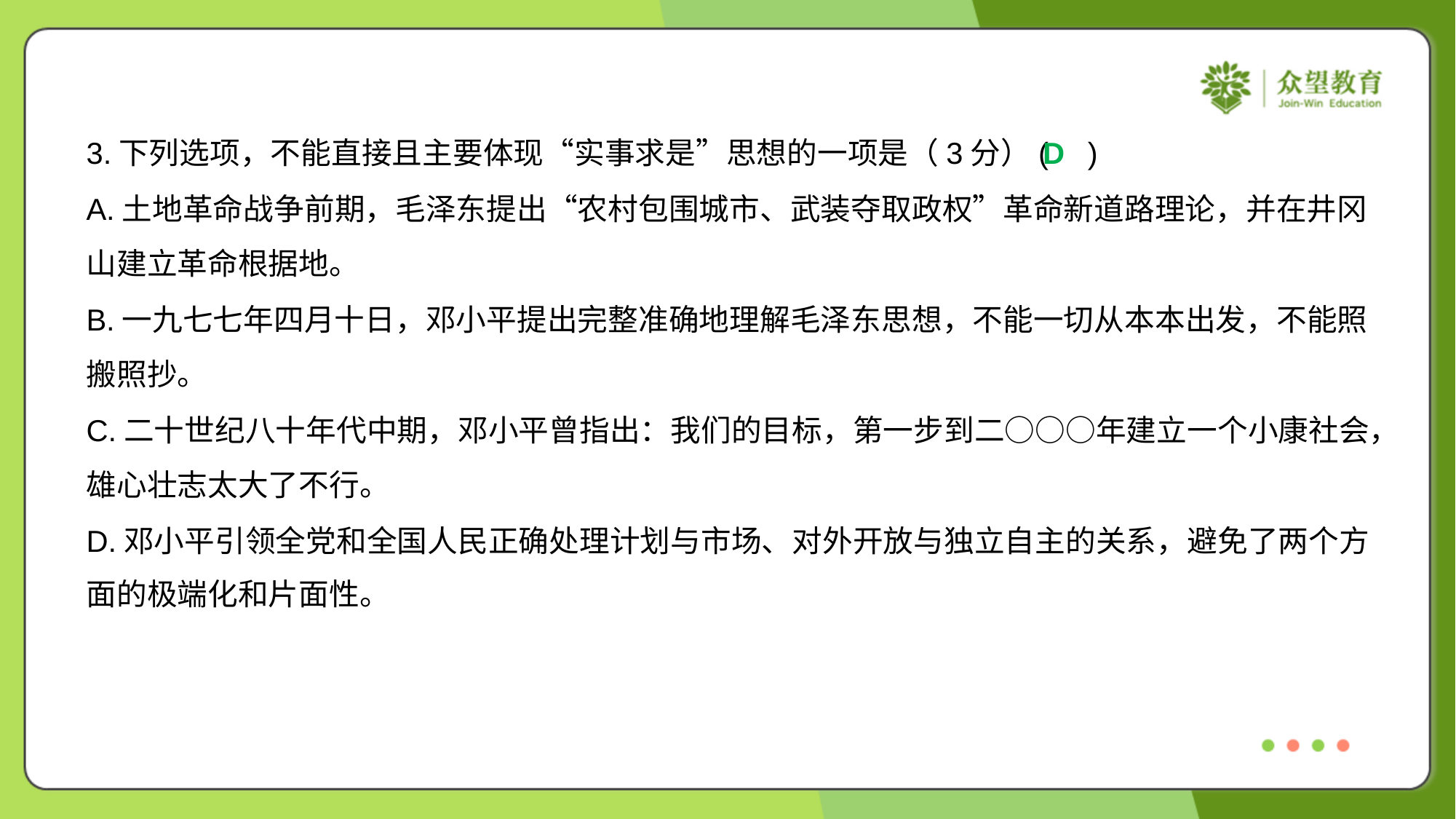

3.下列选项，不能直接且主要体现“实事求是”思想的一项是（3分）(     )
D
A.土地革命战争前期，毛泽东提出“农村包围城市、武装夺取政权”革命新道路理论，并在井冈
山建立革命根据地。
B.一九七七年四月十日，邓小平提出完整准确地理解毛泽东思想，不能一切从本本出发，不能照
搬照抄。
C.二十世纪八十年代中期，邓小平曾指出：我们的目标，第一步到二○○○年建立一个小康社会，
雄心壮志太大了不行。
D.邓小平引领全党和全国人民正确处理计划与市场、对外开放与独立自主的关系，避免了两个方
面的极端化和片面性。